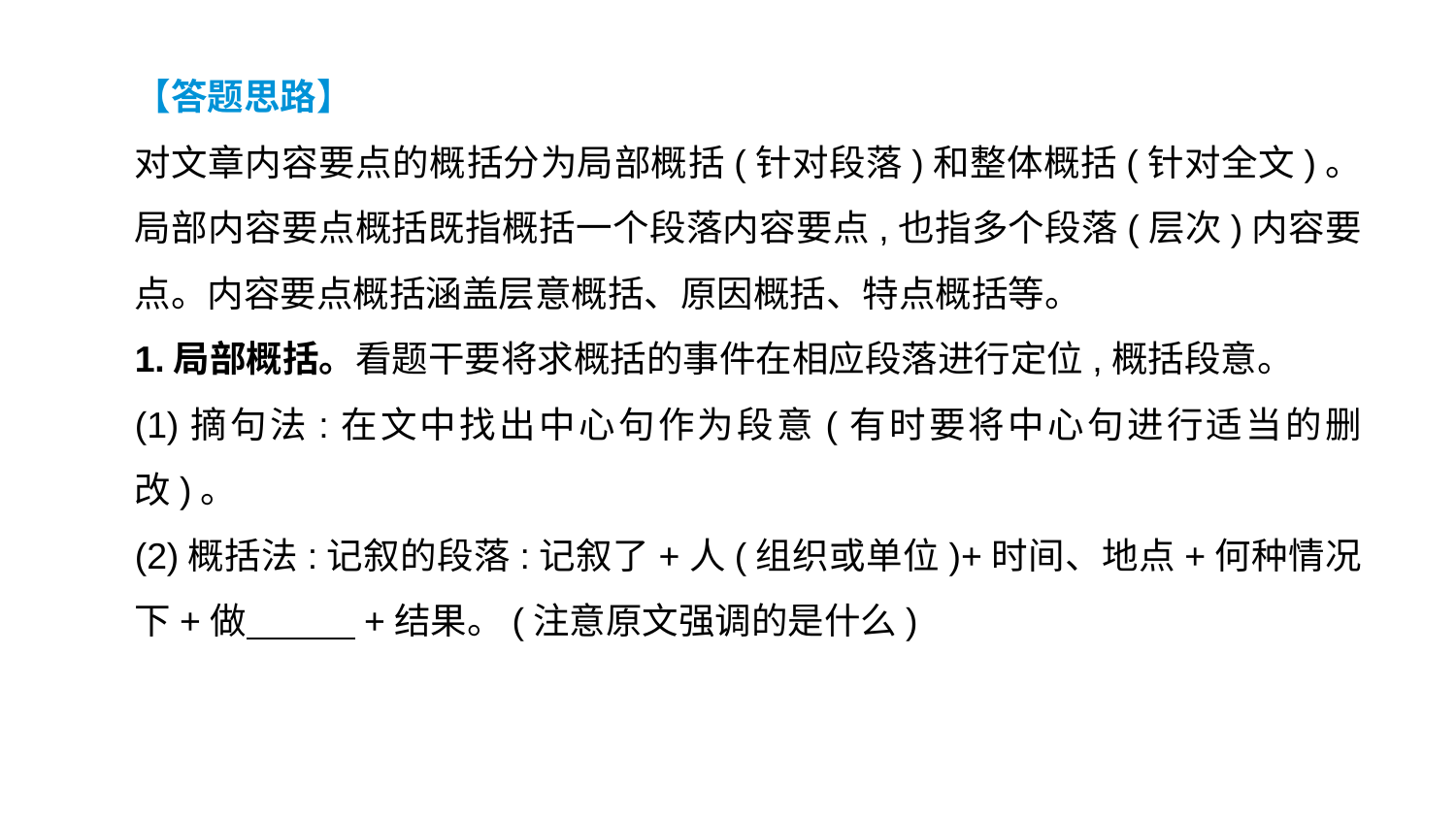

【答题思路】
对文章内容要点的概括分为局部概括(针对段落)和整体概括(针对全文)。局部内容要点概括既指概括一个段落内容要点,也指多个段落(层次)内容要点。内容要点概括涵盖层意概括、原因概括、特点概括等。
1.局部概括。看题干要将求概括的事件在相应段落进行定位,概括段意。
(1)摘句法:在文中找出中心句作为段意(有时要将中心句进行适当的删改)。
(2)概括法:记叙的段落:记叙了+人(组织或单位)+时间、地点+何种情况下+做　　　+结果。(注意原文强调的是什么)